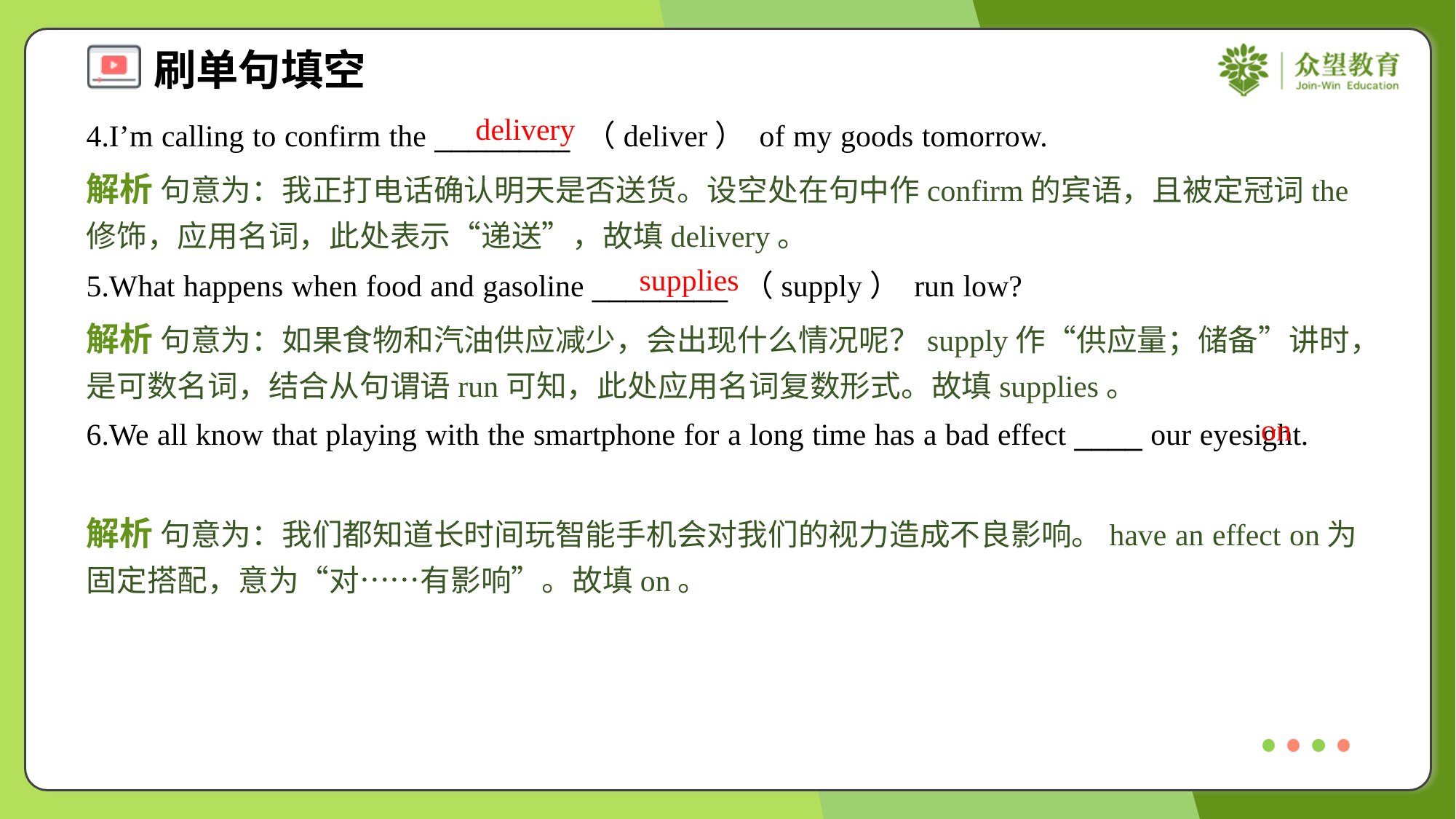

delivery
4.I’m calling to confirm the ________ （deliver） of my goods tomorrow.
解析 句意为：我正打电话确认明天是否送货。设空处在句中作confirm的宾语，且被定冠词the修饰，应用名词，此处表示“递送”，故填delivery。
supplies
5.What happens when food and gasoline ________ （supply） run low?
解析 句意为：如果食物和汽油供应减少，会出现什么情况呢？supply作“供应量；储备”讲时，是可数名词，结合从句谓语run可知，此处应用名词复数形式。故填supplies。
on
6.We all know that playing with the smartphone for a long time has a bad effect ____ our eyesight.
解析 句意为：我们都知道长时间玩智能手机会对我们的视力造成不良影响。have an effect on为固定搭配，意为“对……有影响”。故填on。